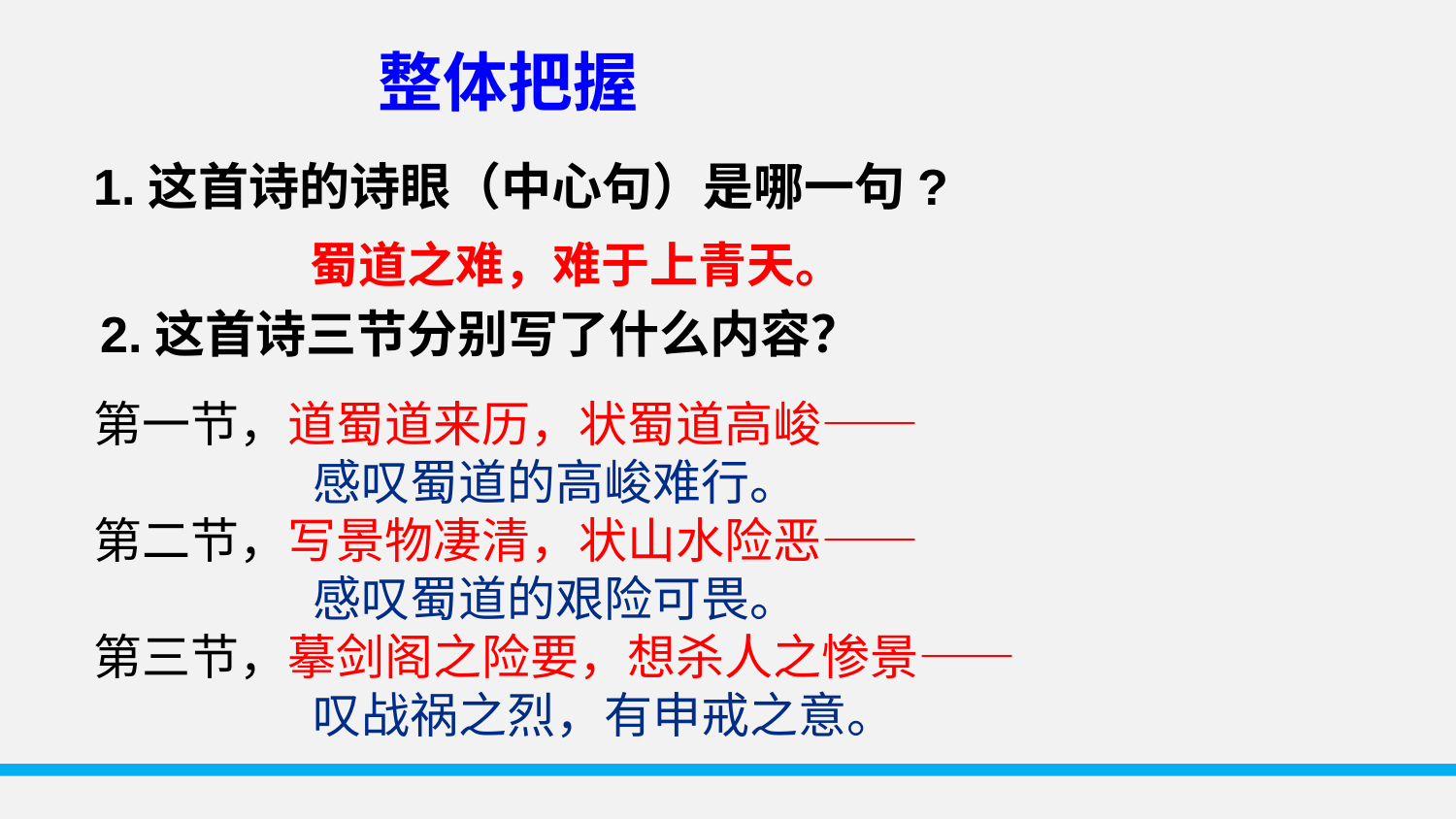

整体把握
1.这首诗的诗眼（中心句）是哪一句?
蜀道之难，难于上青天。
2.这首诗三节分别写了什么内容？
第一节，道蜀道来历，状蜀道高峻——
                   感叹蜀道的高峻难行。
第二节，写景物凄清，状山水险恶——
                   感叹蜀道的艰险可畏。
第三节，摹剑阁之险要，想杀人之惨景——
                   叹战祸之烈，有申戒之意。